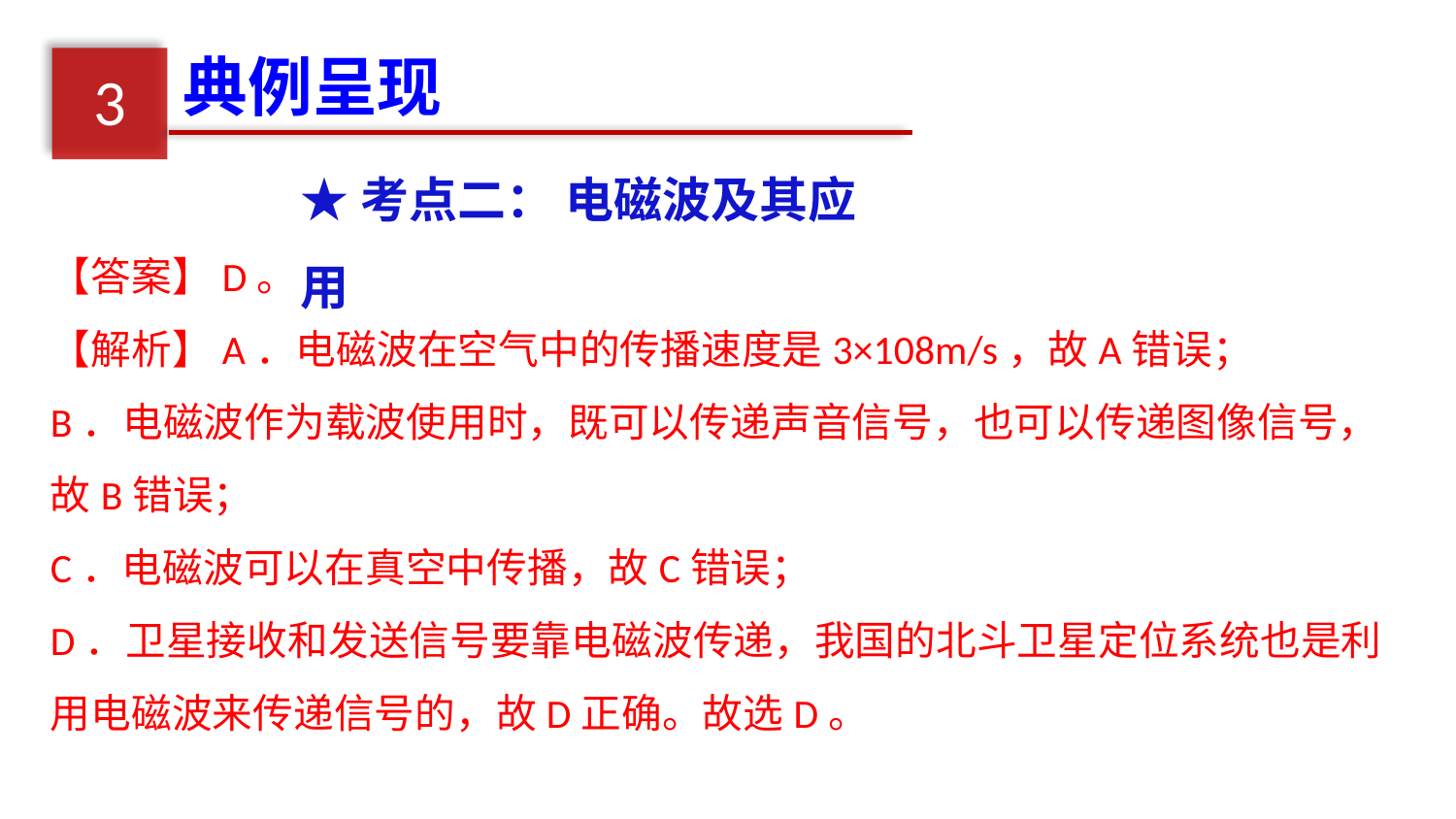

典例呈现

3
★考点二： 电磁波及其应用
【答案】D。
【解析】A．电磁波在空气中的传播速度是3×108m/s，故A错误；
B．电磁波作为载波使用时，既可以传递声音信号，也可以传递图像信号，故B错误；
C．电磁波可以在真空中传播，故C错误；
D．卫星接收和发送信号要靠电磁波传递，我国的北斗卫星定位系统也是利用电磁波来传递信号的，故D正确。故选D。